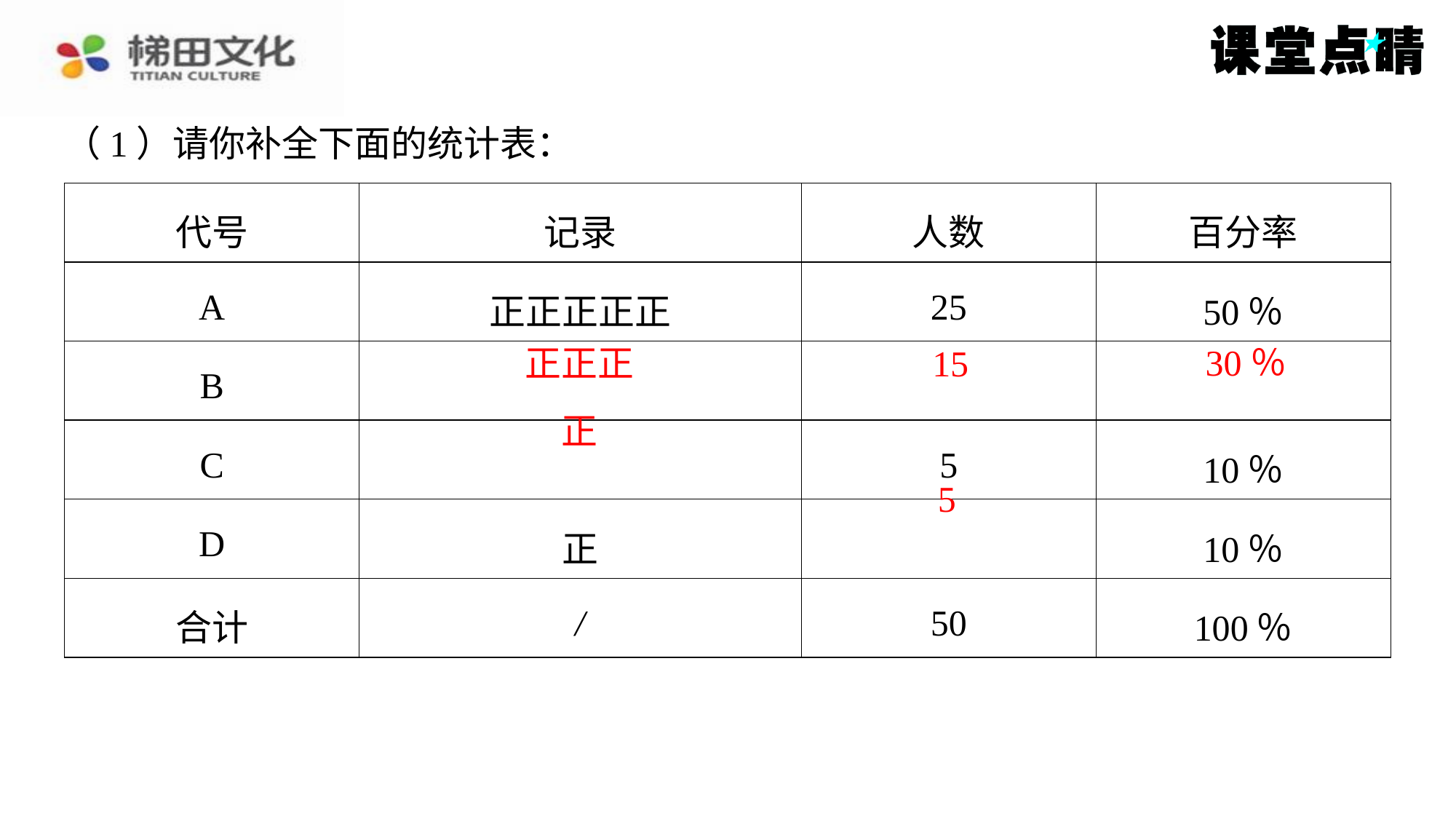

（1）请你补全下面的统计表：
| 代号 | 记录 | 人数 | 百分率 |
| --- | --- | --- | --- |
| A | 正正正正正 | 25 | 50％ |
| B | 正正正 | 15 | 30％ |
| C | 正 | 5 | 10％ |
| D | 正 | 5 | 10％ |
| 合计 | / | 50 | 100％ |
30％
正正正
15
正
5